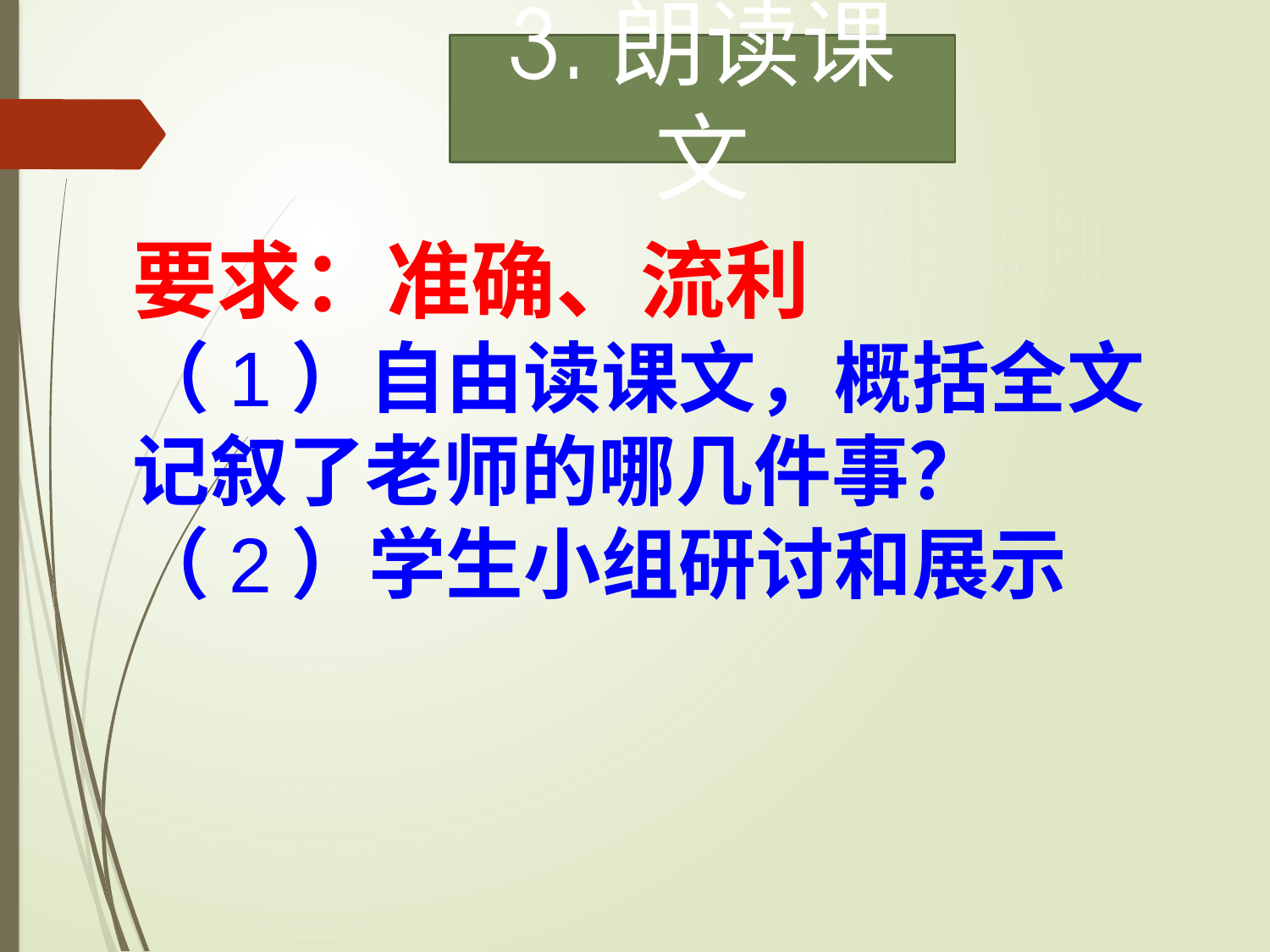

3.朗读课文
要求：准确、流利
（1）自由读课文，概括全文记叙了老师的哪几件事？
（2）学生小组研讨和展示